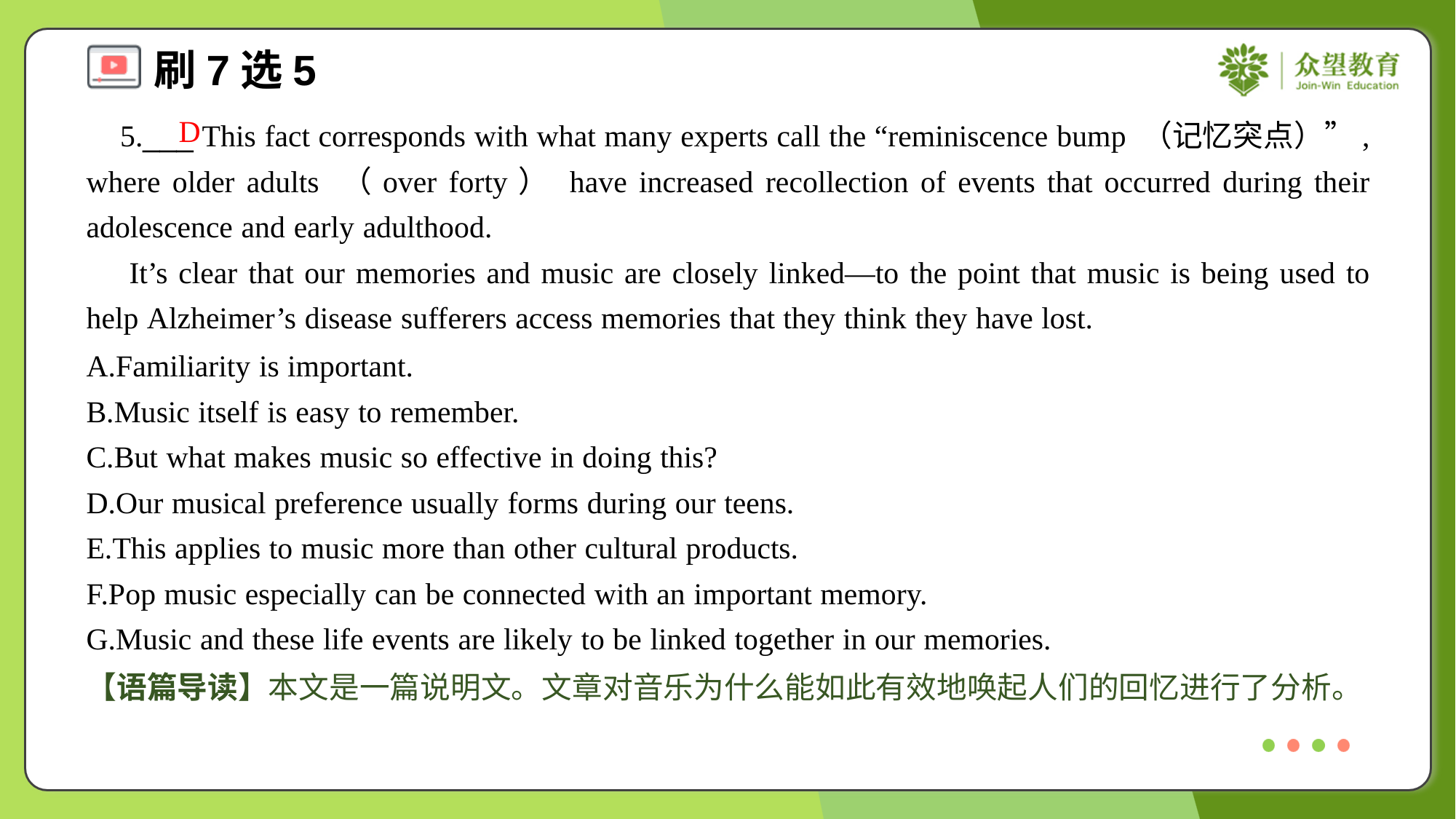

D
    5.___ This fact corresponds with what many experts call the “reminiscence bump （记忆突点）”, where older adults （over forty） have increased recollection of events that occurred during their adolescence and early adulthood.
    It’s clear that our memories and music are closely linked—to the point that music is being used to help Alzheimer’s disease sufferers access memories that they think they have lost.
A.Familiarity is important.
B.Music itself is easy to remember.
C.But what makes music so effective in doing this?
D.Our musical preference usually forms during our teens.
E.This applies to music more than other cultural products.
F.Pop music especially can be connected with an important memory.
G.Music and these life events are likely to be linked together in our memories.
【语篇导读】本文是一篇说明文。文章对音乐为什么能如此有效地唤起人们的回忆进行了分析。